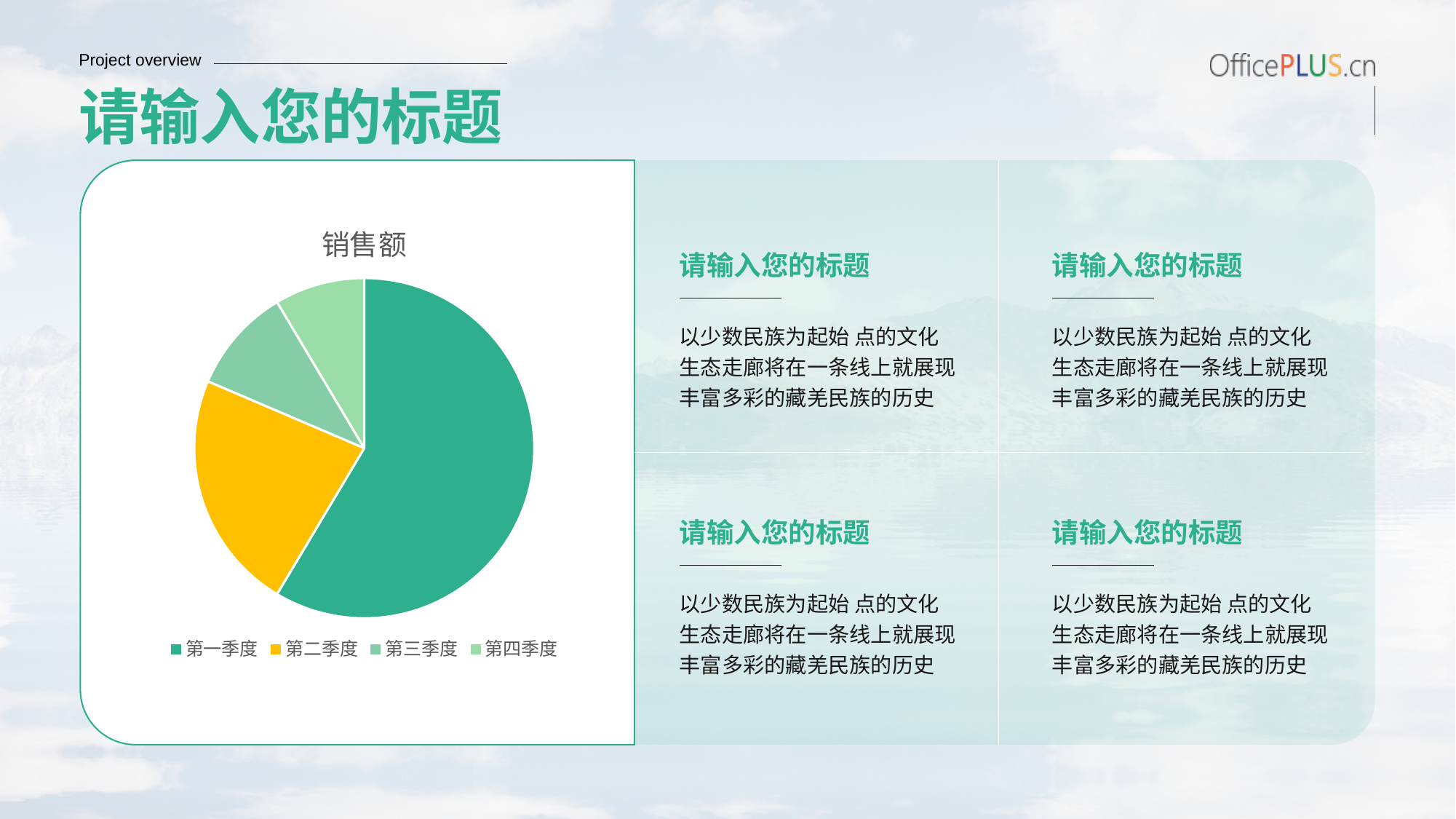

Project overview
请输入您的标题

### Chart:

| Category | 销售额 |
|---|---|
| 第一季度 | 8.2 |
| 第二季度 | 3.2 |
| 第三季度 | 1.4 |
| 第四季度 | 1.2 |
请输入您的标题
请输入您的标题
以少数民族为起始 点的文化生态走廊将在一条线上就展现丰富多彩的藏羌民族的历史
以少数民族为起始 点的文化生态走廊将在一条线上就展现丰富多彩的藏羌民族的历史
请输入您的标题
请输入您的标题
以少数民族为起始 点的文化生态走廊将在一条线上就展现丰富多彩的藏羌民族的历史
以少数民族为起始 点的文化生态走廊将在一条线上就展现丰富多彩的藏羌民族的历史